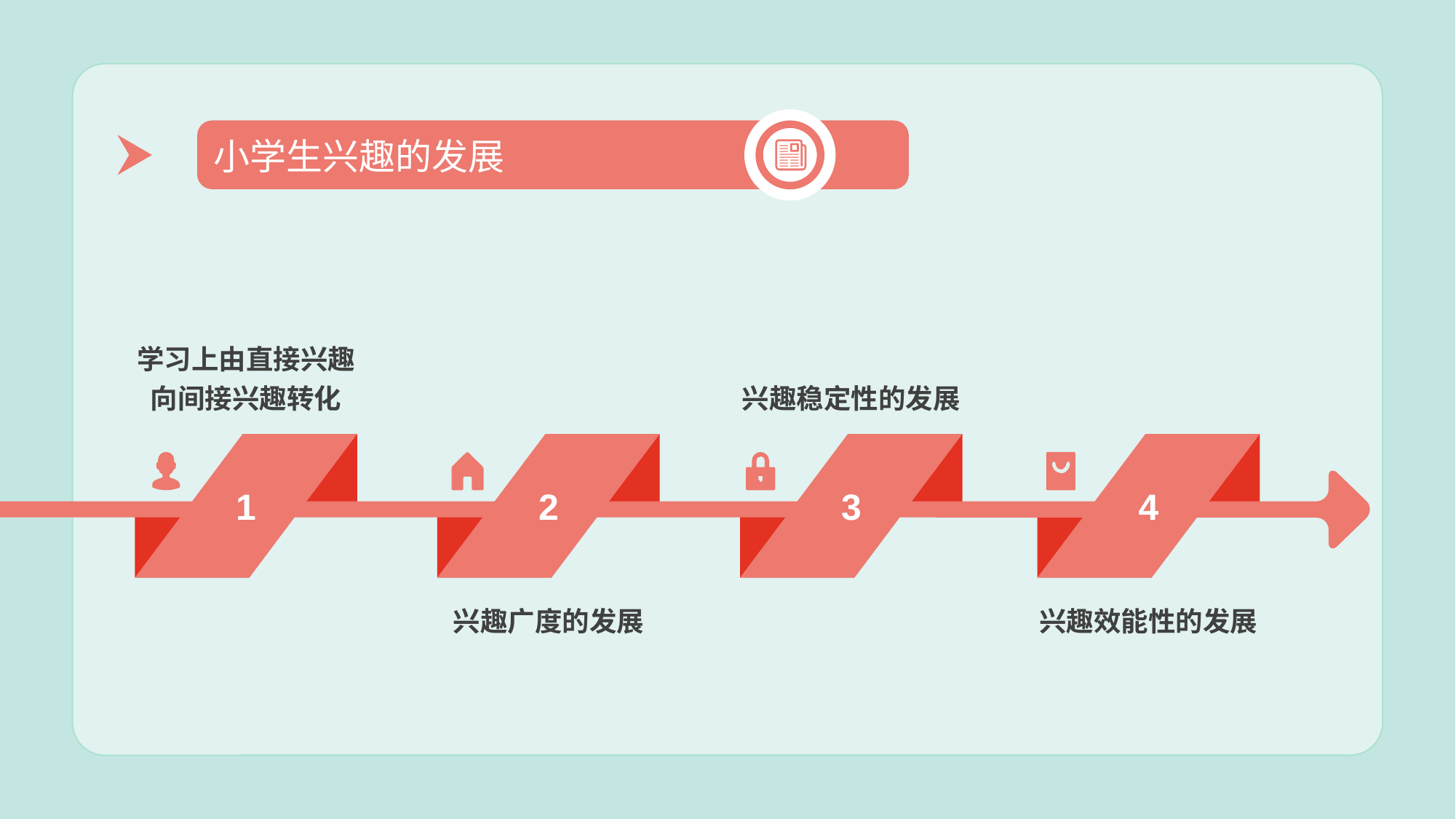

小学生兴趣的发展
学习上由直接兴趣向间接兴趣转化
兴趣稳定性的发展
1
2
3
4

兴趣广度的发展
兴趣效能性的发展